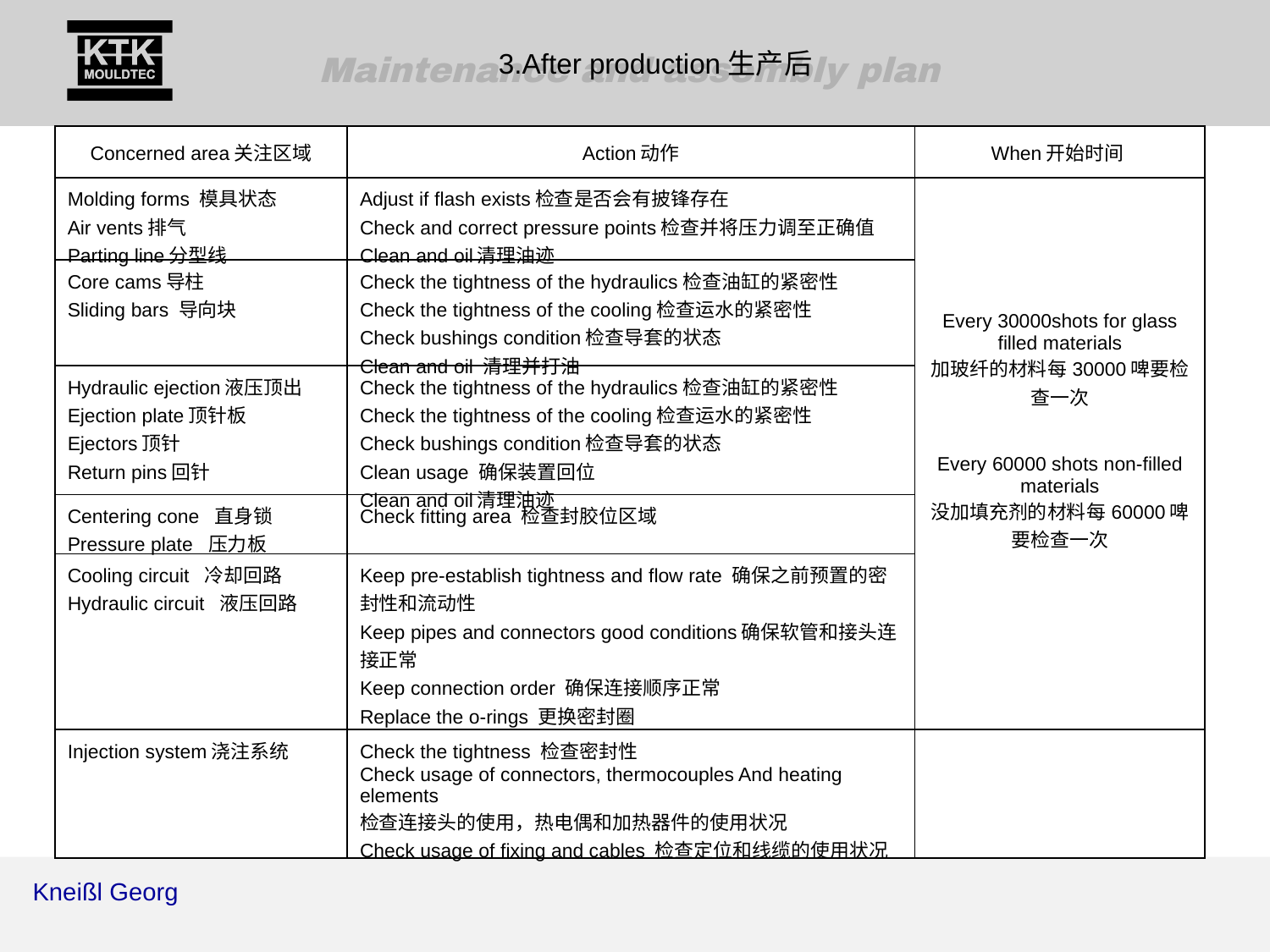

3.After production生产后
| Concerned area关注区域 | Action动作 | When开始时间 |
| --- | --- | --- |
| Molding forms 模具状态 Air vents排气 Parting line分型线 | Adjust if flash exists检查是否会有披锋存在 Check and correct pressure points检查并将压力调至正确值 Clean and oil清理油迹 | Every 30000shots for glass filled materials 加玻纤的材料每30000啤要检查一次 Every 60000 shots non-filled materials 没加填充剂的材料每60000啤要检查一次 |
| Core cams导柱 Sliding bars 导向块 | Check the tightness of the hydraulics检查油缸的紧密性 Check the tightness of the cooling检查运水的紧密性 Check bushings condition检查导套的状态 Clean and oil 清理并打油 |  |
| Hydraulic ejection液压顶出Ejection plate顶针板 Ejectors顶针 Return pins回针 | Check the tightness of the hydraulics检查油缸的紧密性 Check the tightness of the cooling检查运水的紧密性 Check bushings condition检查导套的状态 Clean usage 确保装置回位 Clean and oil清理油迹 |  |
| Centering cone 直身锁 Pressure plate 压力板 | Check fitting area 检查封胶位区域 |  |
| Cooling circuit 冷却回路 Hydraulic circuit 液压回路 | Keep pre-establish tightness and flow rate 确保之前预置的密封性和流动性 Keep pipes and connectors good conditions确保软管和接头连接正常 Keep connection order 确保连接顺序正常 Replace the o-rings 更换密封圈 |  |
| Injection system浇注系统 | Check the tightness 检查密封性 Check usage of connectors, thermocouples And heating elements 检查连接头的使用，热电偶和加热器件的使用状况 Check usage of fixing and cables 检查定位和线缆的使用状况 |  |